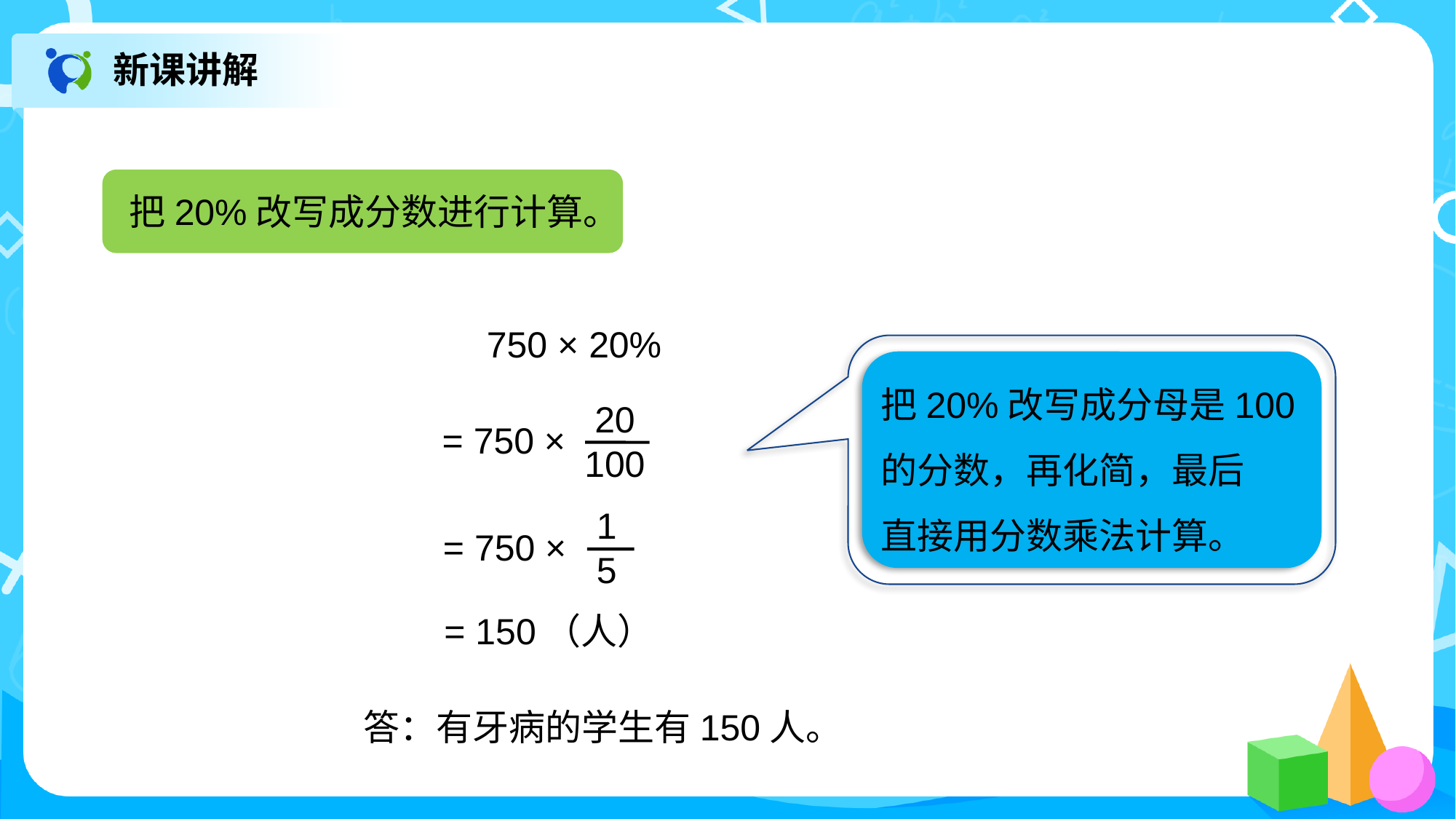

新课讲解

把20%改写成分数进行计算。
750 × 20%

把20%改写成分母是100
的分数，再化简，最后
直接用分数乘法计算。
 20
100

= 750 ×
 1
 5

= 750 ×
= 150（人）
答：有牙病的学生有150人。